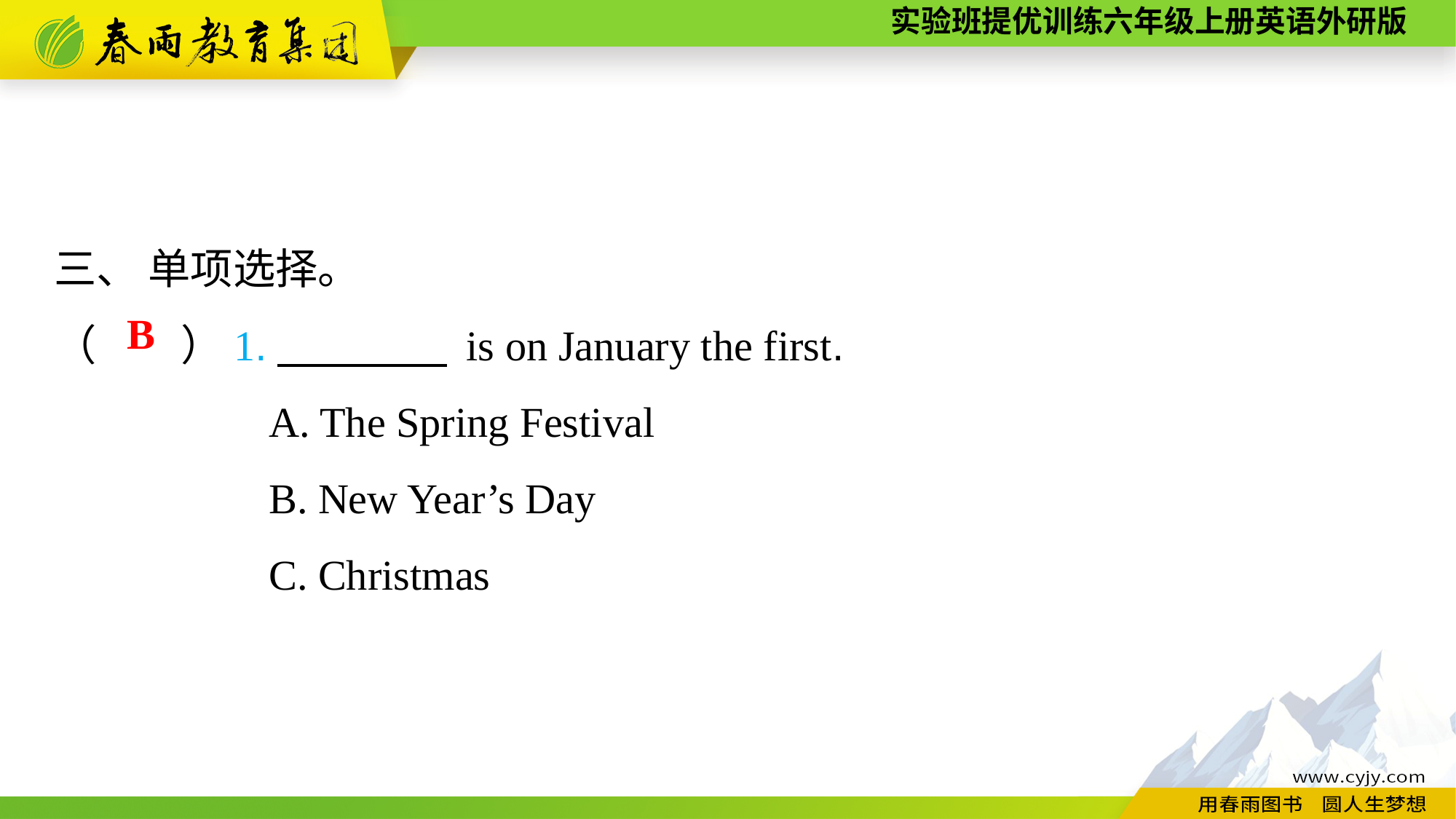

三、 单项选择。
（　　）1.　　　　 is on January the first.
A. The Spring Festival
B. New Year’s Day
C. Christmas
B